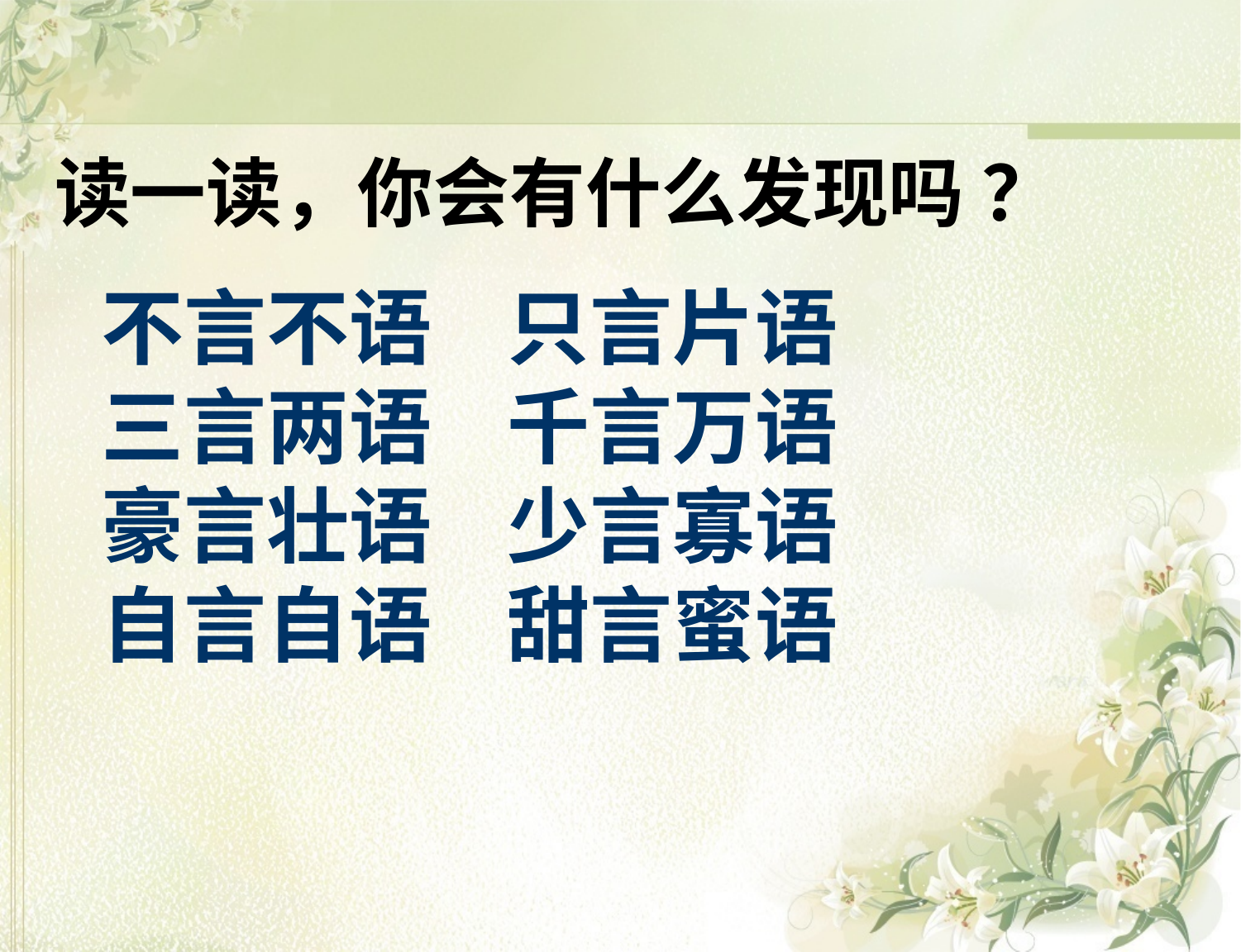

读一读，你会有什么发现吗 ？
不言不语    只言片语
三言两语    千言万语
豪言壮语    少言寡语
自言自语    甜言蜜语